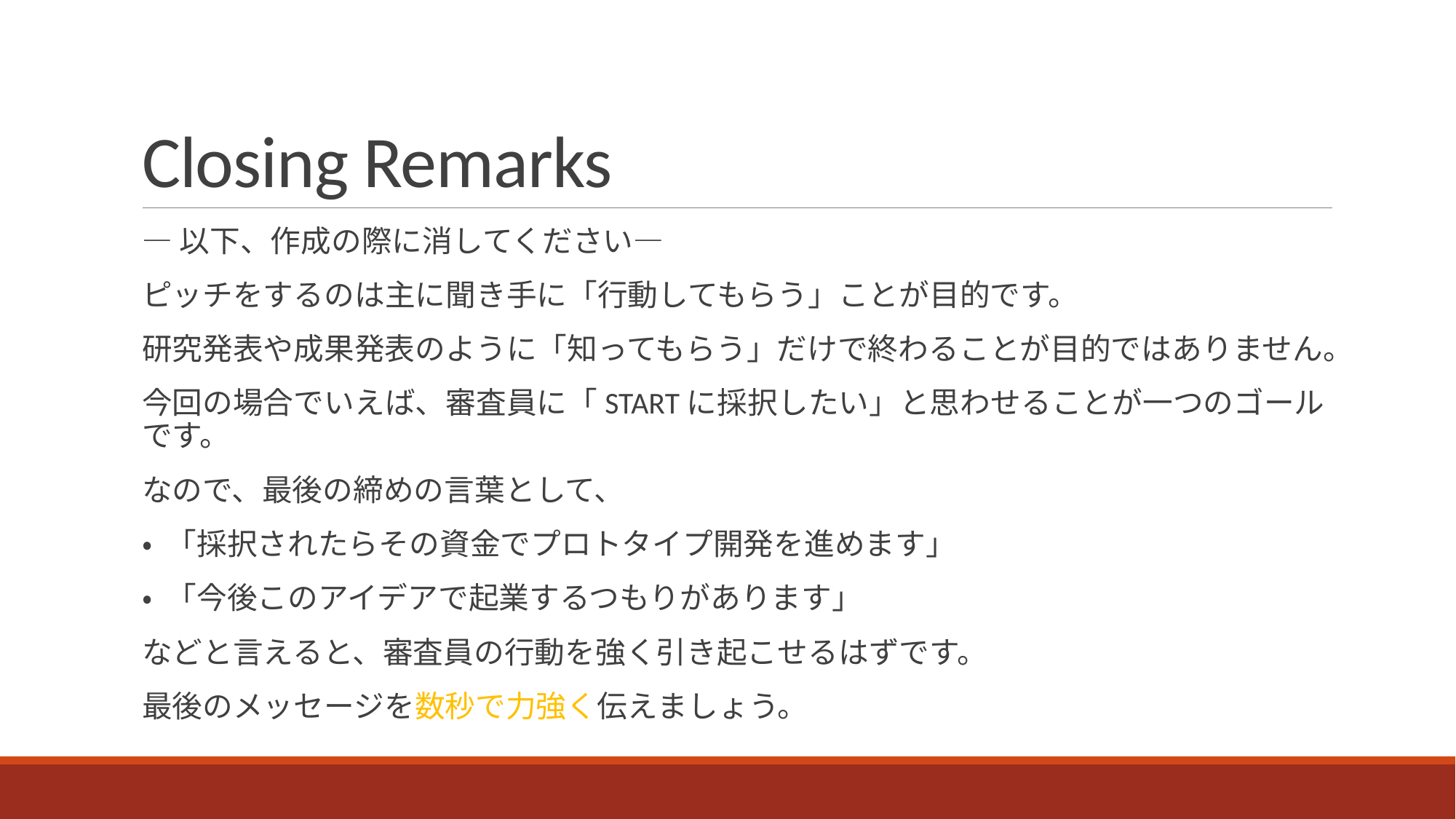

# Closing Remarks
―以下、作成の際に消してください―
ピッチをするのは主に聞き手に「行動してもらう」ことが目的です。
研究発表や成果発表のように「知ってもらう」だけで終わることが目的ではありません。
今回の場合でいえば、審査員に「STARTに採択したい」と思わせることが一つのゴールです。
なので、最後の締めの言葉として、
• 「採択されたらその資金でプロトタイプ開発を進めます」
• 「今後このアイデアで起業するつもりがあります」
などと言えると、審査員の行動を強く引き起こせるはずです。
最後のメッセージを数秒で力強く伝えましょう。